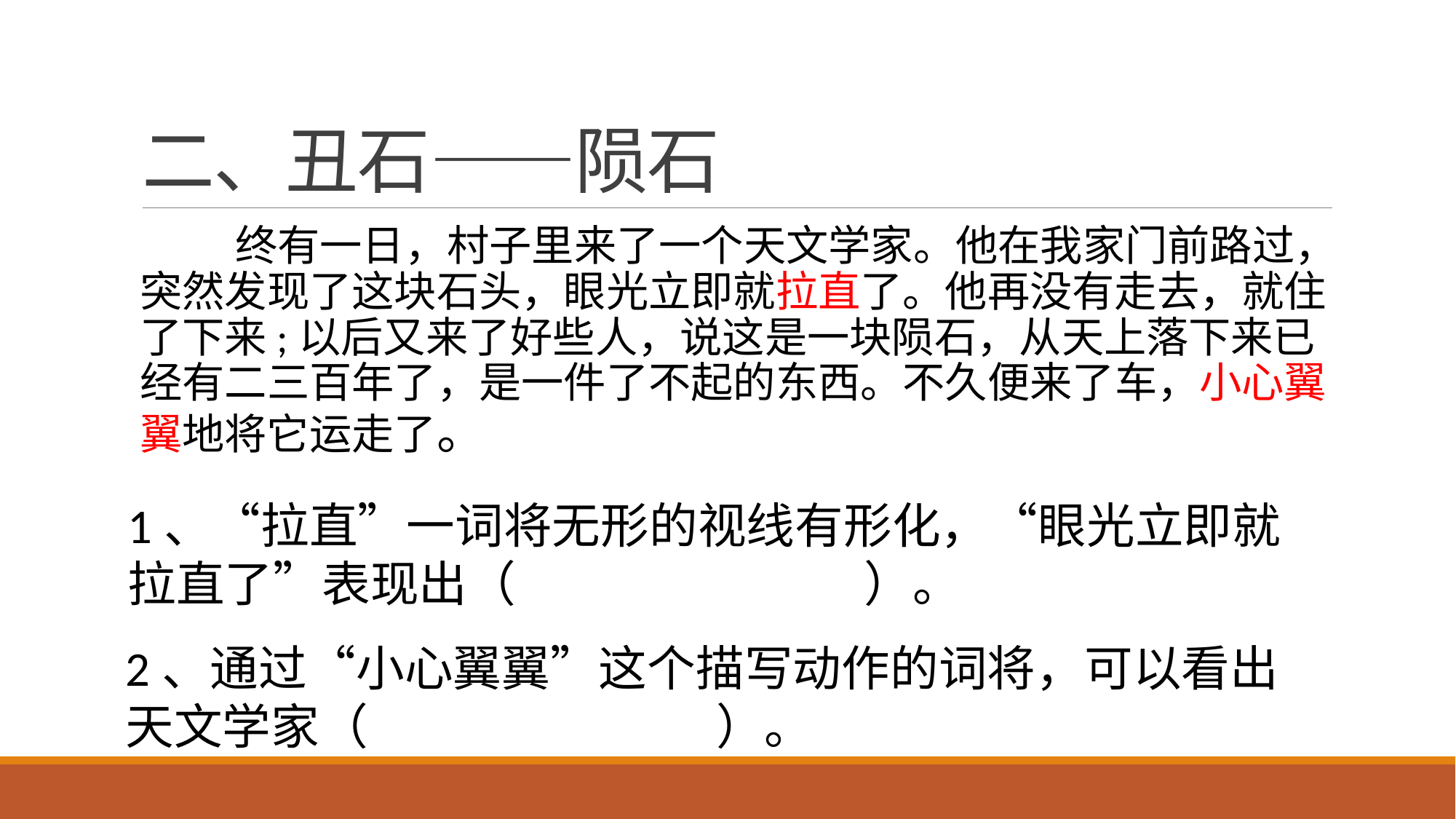

# 二、丑石——陨石
         终有一日，村子里来了一个天文学家。他在我家门前路过，突然发现了这块石头，眼光立即就拉直了。他再没有走去，就住了下来;以后又来了好些人，说这是一块陨石，从天上落下来已经有二三百年了，是一件了不起的东西。不久便来了车，小心翼翼地将它运走了。
1、“拉直”一词将无形的视线有形化，“眼光立即就拉直了”表现出（                                ）。
2、通过“小心翼翼”这个描写动作的词将，可以看出天文学家（                                ）。